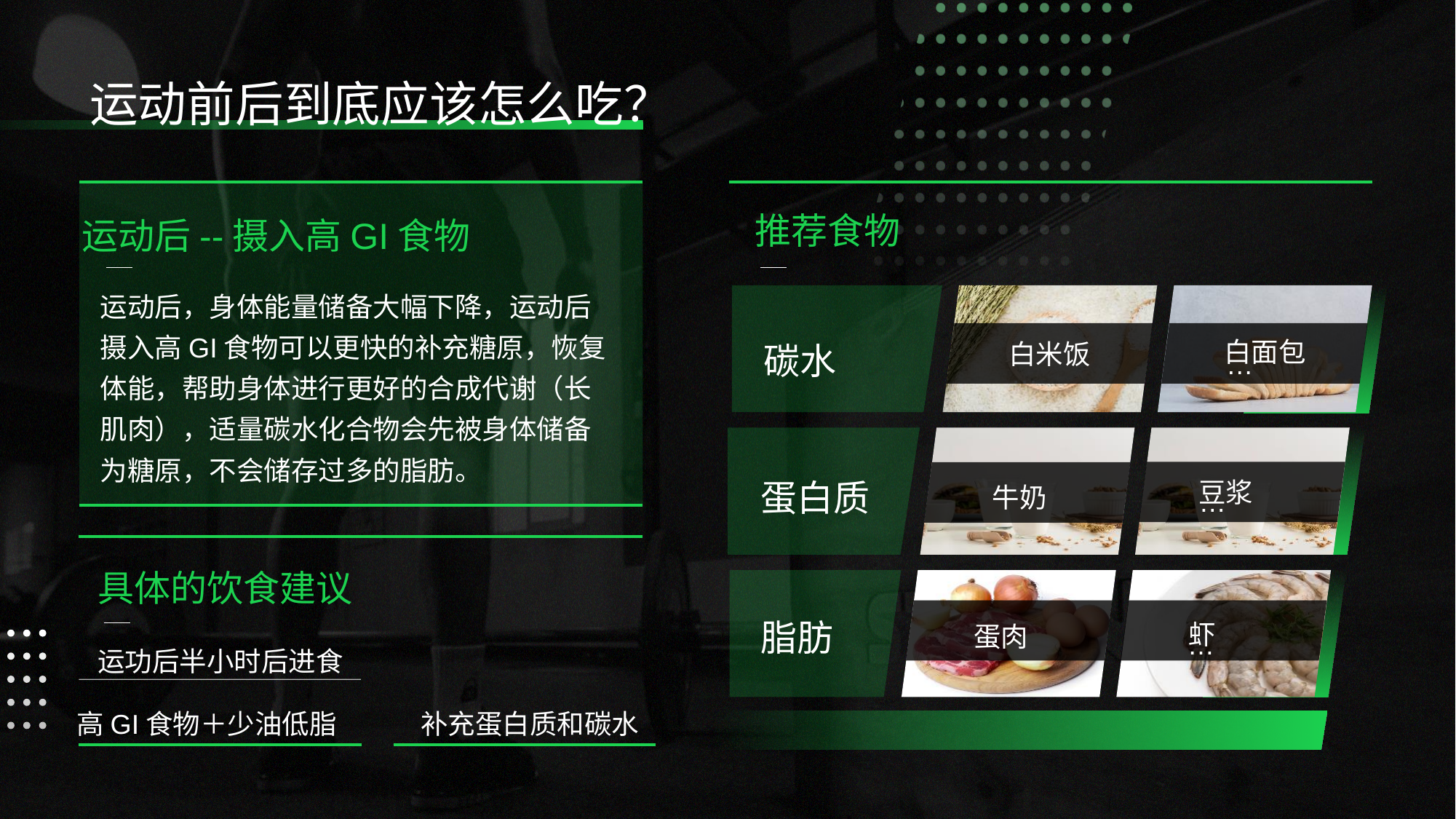

运动前后到底应该怎么吃？

推荐食物
运动后--摄入高GI食物
运动后，身体能量储备大幅下降，运动后摄入高GI食物可以更快的补充糖原，恢复体能，帮助身体进行更好的合成代谢（长肌肉），适量碳水化合物会先被身体储备为糖原，不会储存过多的脂肪。

碳水
白面包

白米饭
…
…

蛋白质

豆浆

牛奶
…
具体的饮食建议

脂肪

虾
蛋肉
…
运功后半小时后进食
补充蛋白质和碳水
高GI食物＋少油低脂